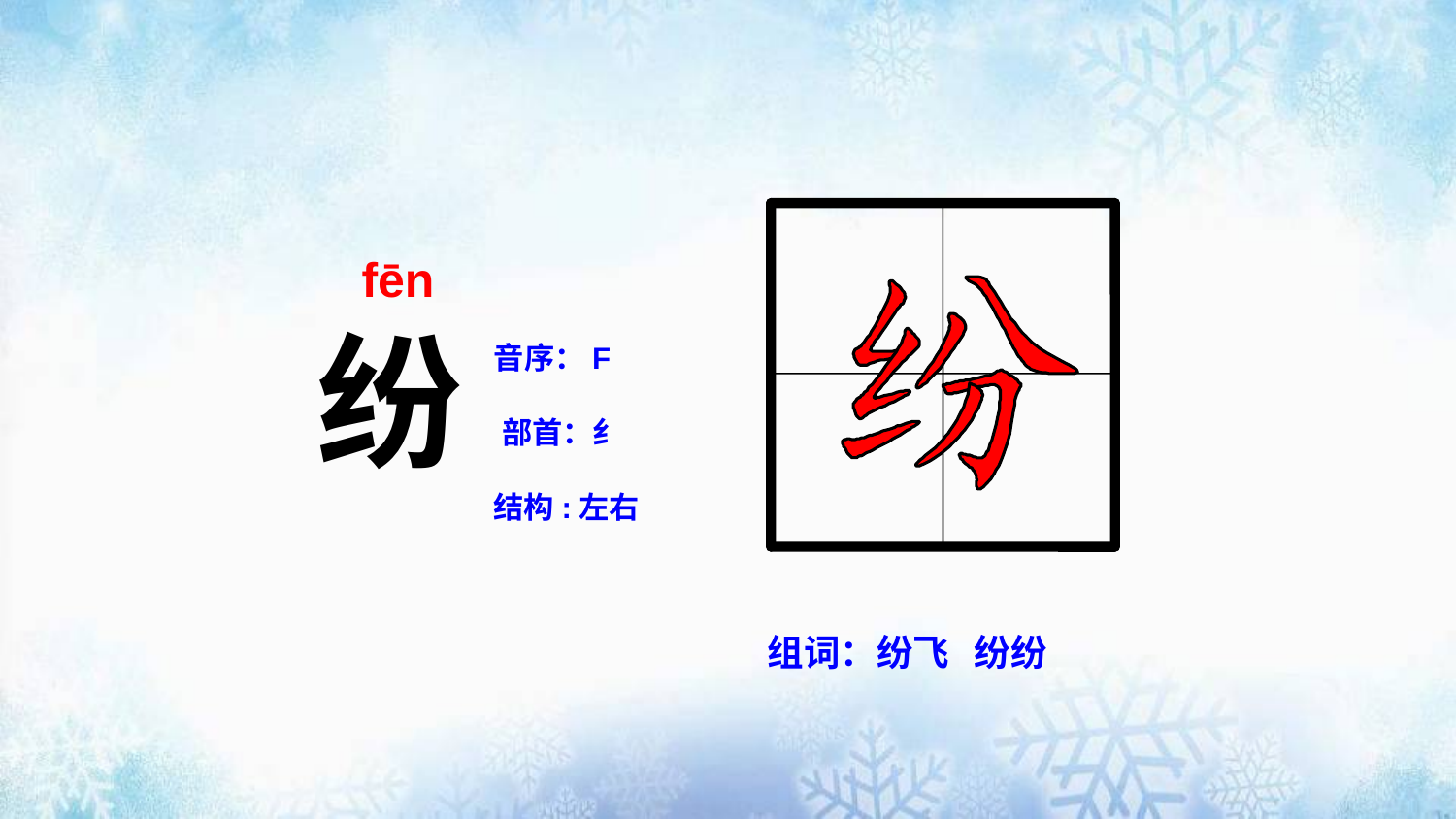

fēn

纷

音序：F

部首：纟

结构:左右
组词：纷飞   纷纷